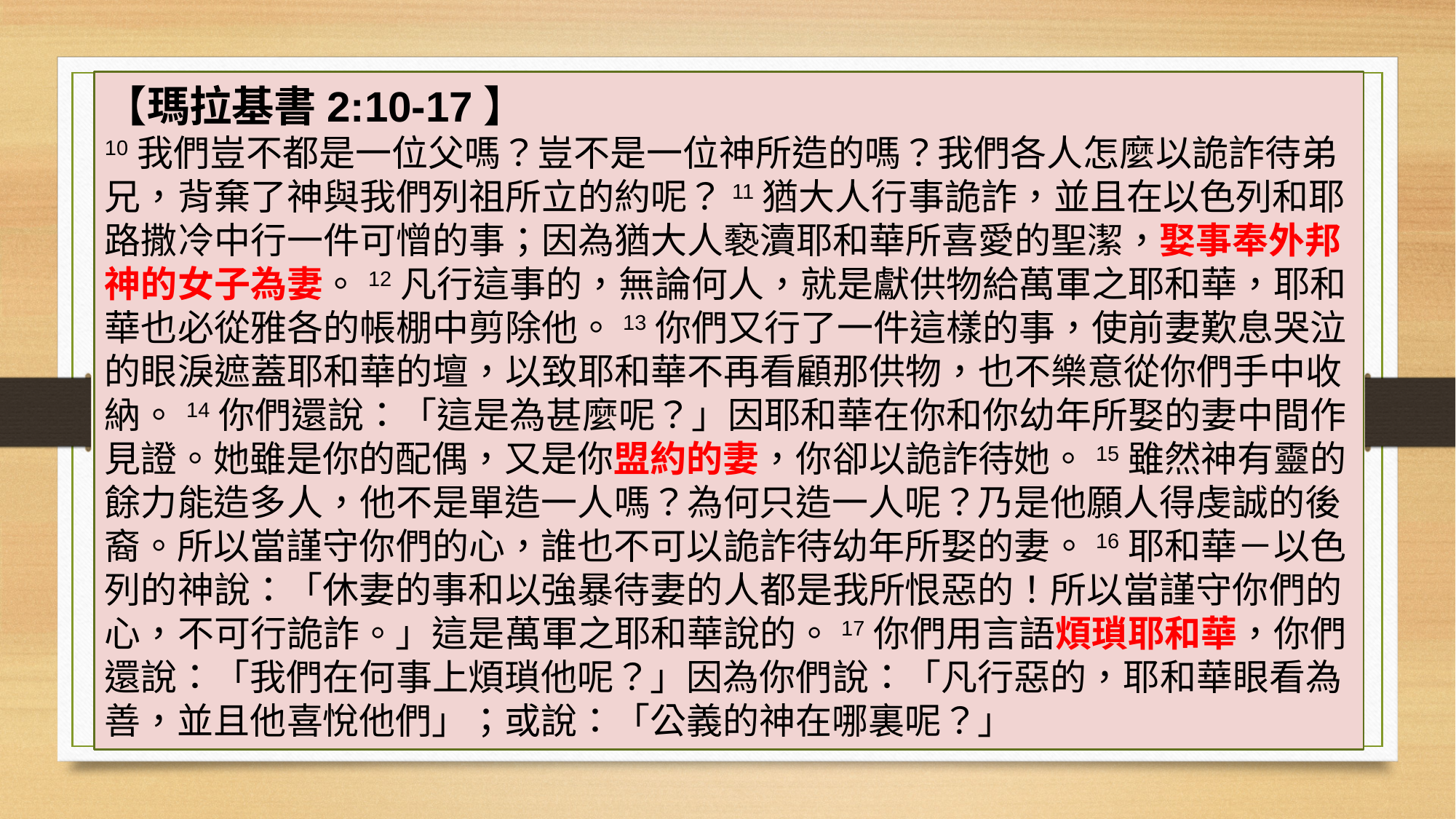

【瑪拉基書2:10-17】
10我們豈不都是一位父嗎？豈不是一位神所造的嗎？我們各人怎麼以詭詐待弟兄，背棄了神與我們列祖所立的約呢？11猶大人行事詭詐，並且在以色列和耶路撒冷中行一件可憎的事；因為猶大人褻瀆耶和華所喜愛的聖潔，娶事奉外邦神的女子為妻。12凡行這事的，無論何人，就是獻供物給萬軍之耶和華，耶和華也必從雅各的帳棚中剪除他。13你們又行了一件這樣的事，使前妻歎息哭泣的眼淚遮蓋耶和華的壇，以致耶和華不再看顧那供物，也不樂意從你們手中收納。14你們還說：「這是為甚麼呢？」因耶和華在你和你幼年所娶的妻中間作見證。她雖是你的配偶，又是你盟約的妻，你卻以詭詐待她。15雖然神有靈的餘力能造多人，他不是單造一人嗎？為何只造一人呢？乃是他願人得虔誠的後裔。所以當謹守你們的心，誰也不可以詭詐待幼年所娶的妻。16耶和華－以色列的神說：「休妻的事和以強暴待妻的人都是我所恨惡的！所以當謹守你們的心，不可行詭詐。」這是萬軍之耶和華說的。17你們用言語煩瑣耶和華，你們還說：「我們在何事上煩瑣他呢？」因為你們說：「凡行惡的，耶和華眼看為善，並且他喜悅他們」；或說：「公義的神在哪裏呢？」
#